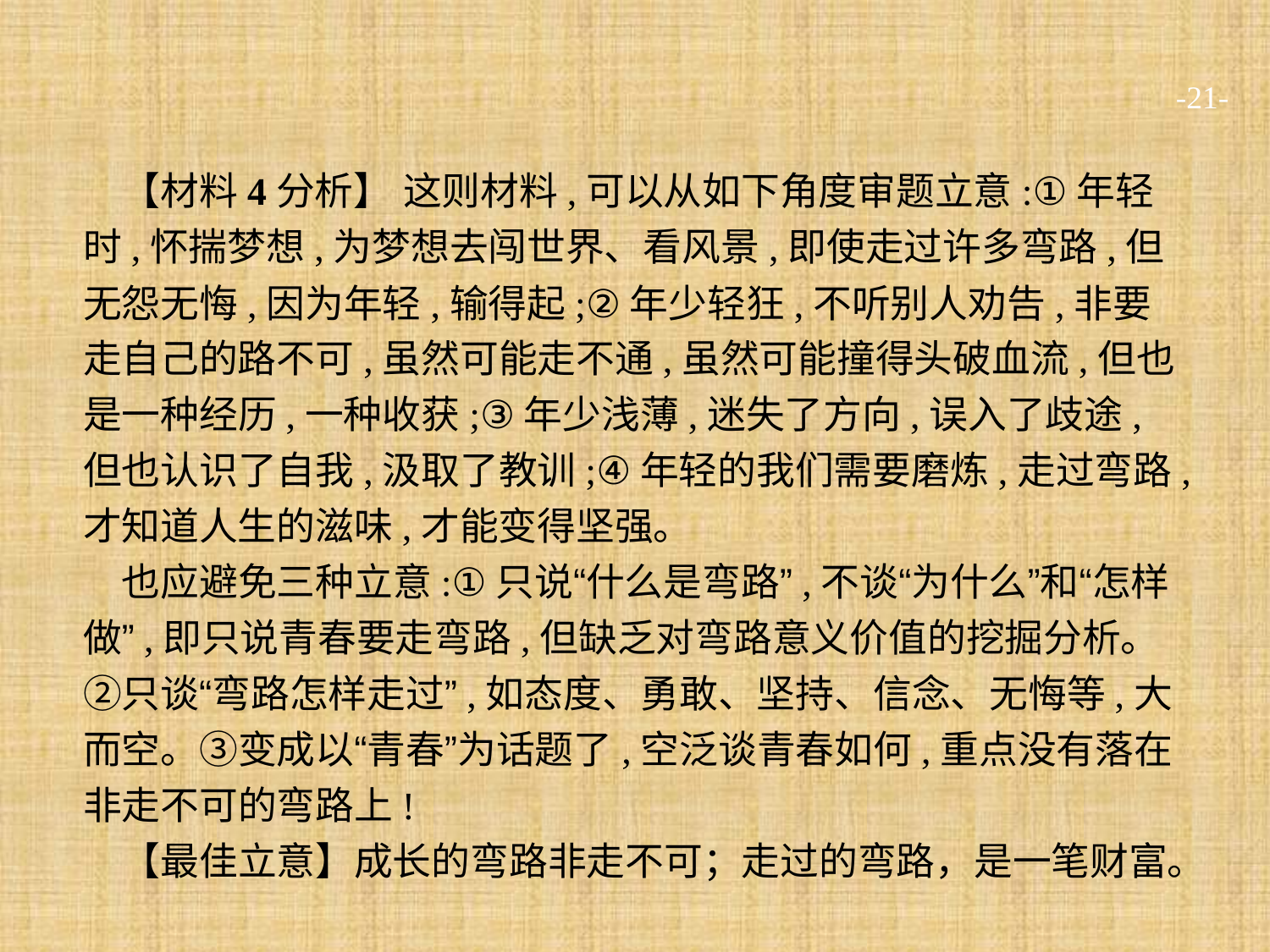

-21-
【材料4分析】 这则材料,可以从如下角度审题立意:①年轻时,怀揣梦想,为梦想去闯世界、看风景,即使走过许多弯路,但无怨无悔,因为年轻,输得起;②年少轻狂,不听别人劝告,非要走自己的路不可,虽然可能走不通,虽然可能撞得头破血流,但也是一种经历,一种收获;③年少浅薄,迷失了方向,误入了歧途,但也认识了自我,汲取了教训;④年轻的我们需要磨炼,走过弯路,才知道人生的滋味,才能变得坚强。
也应避免三种立意:①只说“什么是弯路”,不谈“为什么”和“怎样做”,即只说青春要走弯路,但缺乏对弯路意义价值的挖掘分析。②只谈“弯路怎样走过”,如态度、勇敢、坚持、信念、无悔等,大而空。③变成以“青春”为话题了,空泛谈青春如何,重点没有落在非走不可的弯路上!
【最佳立意】成长的弯路非走不可；走过的弯路，是一笔财富。